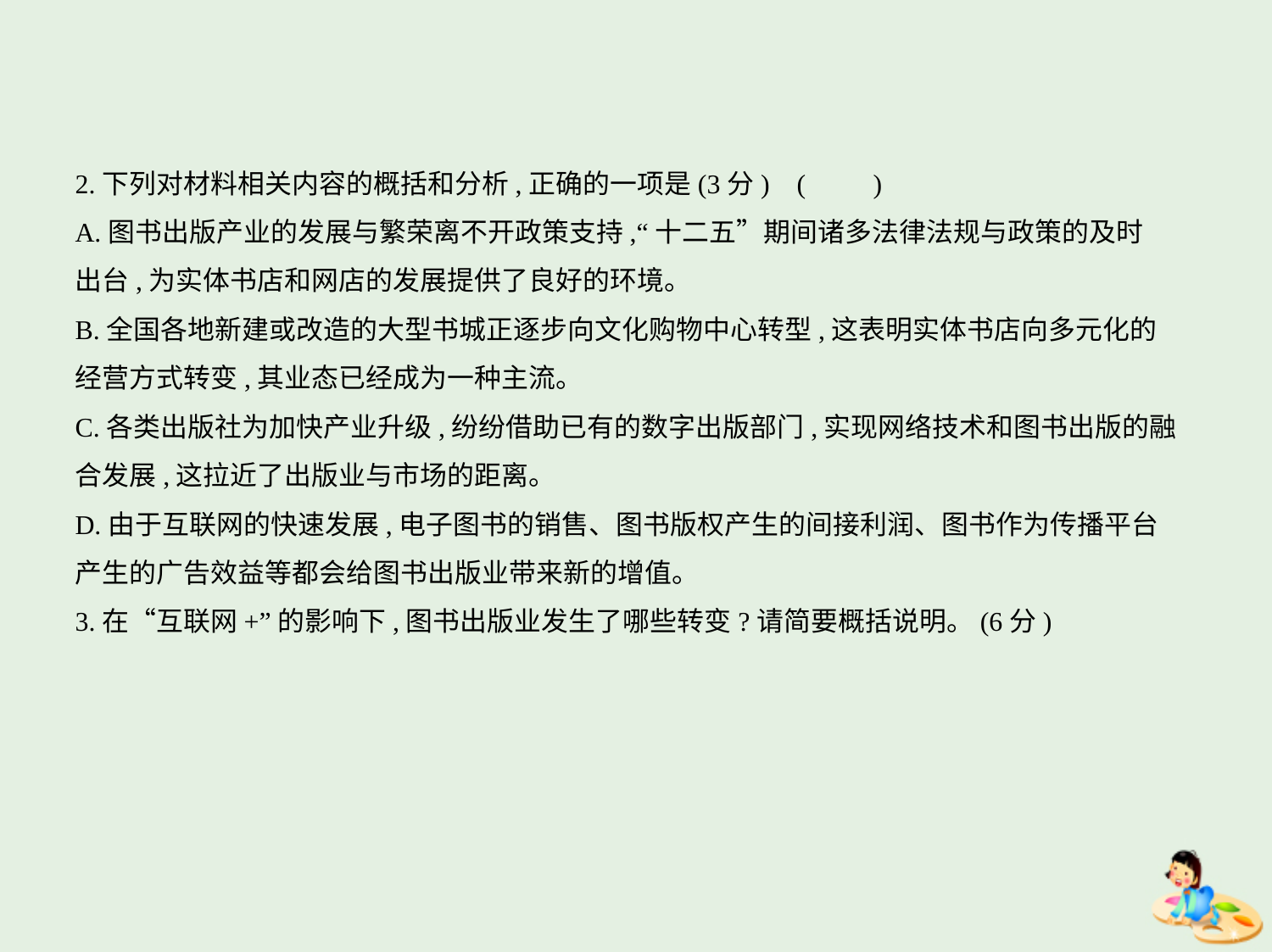

2.下列对材料相关内容的概括和分析,正确的一项是(3分) (　　)
A.图书出版产业的发展与繁荣离不开政策支持,“十二五”期间诸多法律法规与政策的及时
出台,为实体书店和网店的发展提供了良好的环境。
B.全国各地新建或改造的大型书城正逐步向文化购物中心转型,这表明实体书店向多元化的
经营方式转变,其业态已经成为一种主流。
C.各类出版社为加快产业升级,纷纷借助已有的数字出版部门,实现网络技术和图书出版的融
合发展,这拉近了出版业与市场的距离。
D.由于互联网的快速发展,电子图书的销售、图书版权产生的间接利润、图书作为传播平台
产生的广告效益等都会给图书出版业带来新的增值。
3.在“互联网+”的影响下,图书出版业发生了哪些转变?请简要概括说明。(6分)